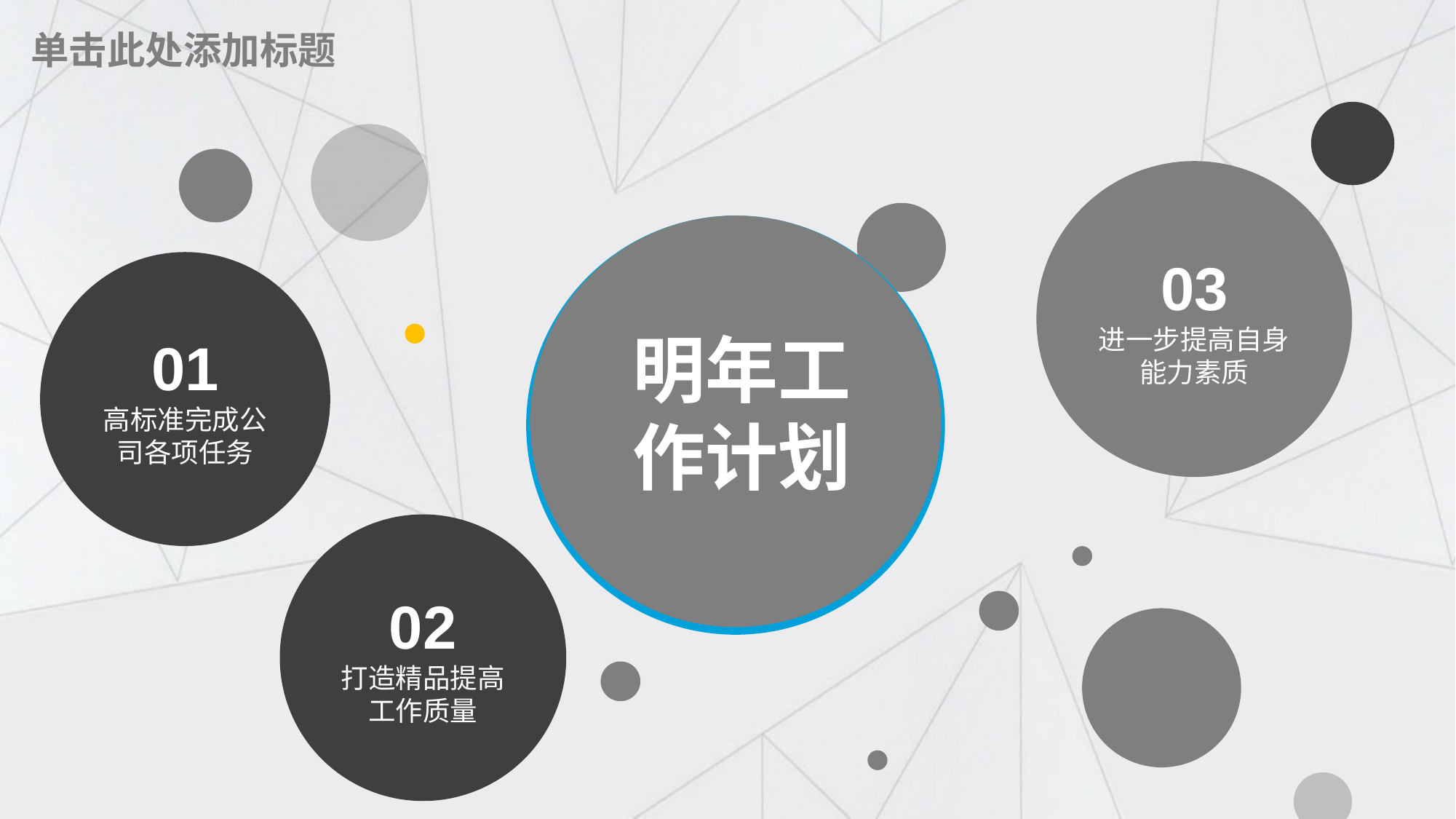

# 单击此处添加标题

03
进一步提高自身能力素质

明年工作计划
01
高标准完成公司各项任务

02
打造精品提高工作质量